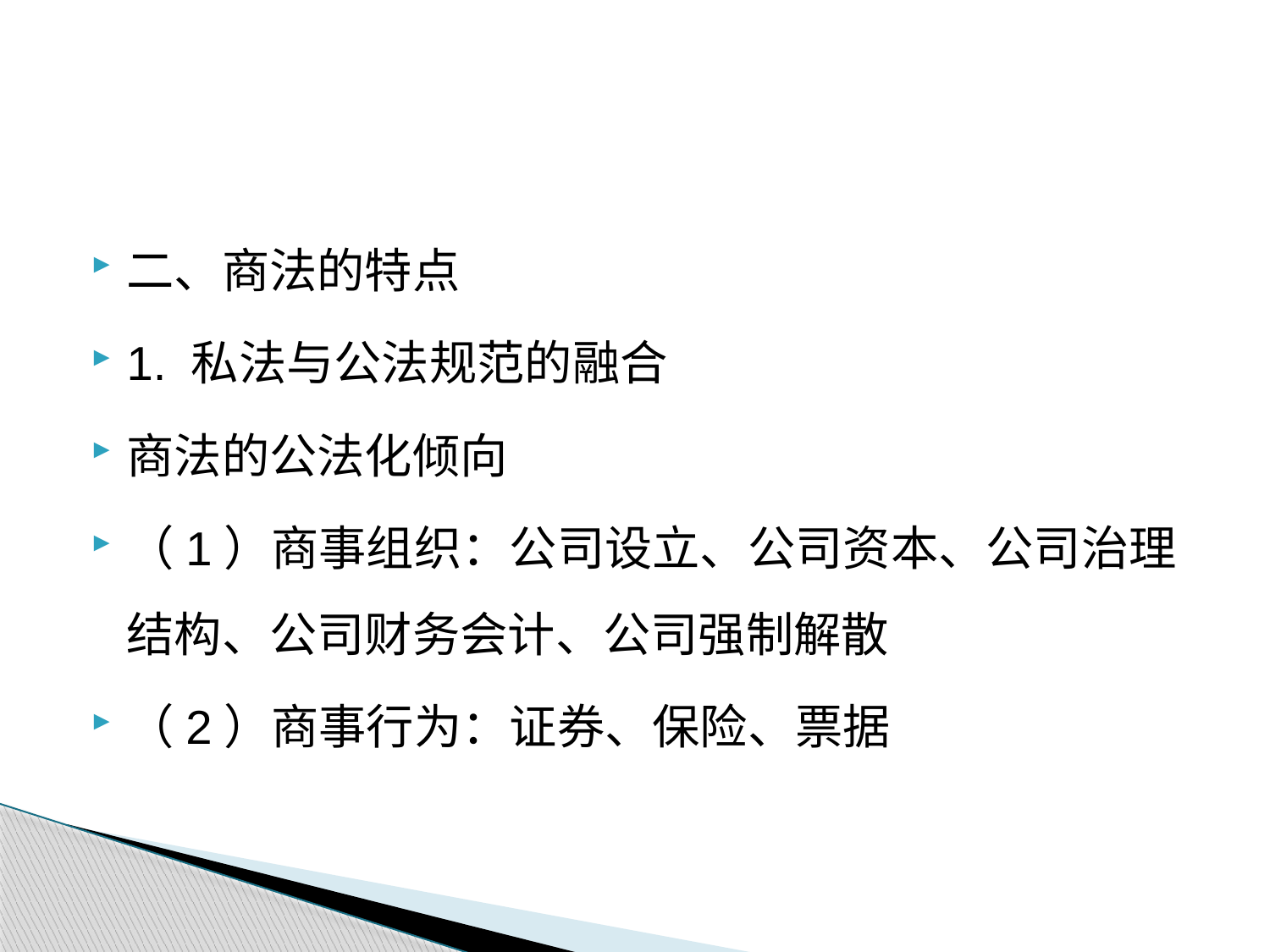

#
二、商法的特点
1. 私法与公法规范的融合
商法的公法化倾向
（1）商事组织：公司设立、公司资本、公司治理结构、公司财务会计、公司强制解散
（2）商事行为：证券、保险、票据